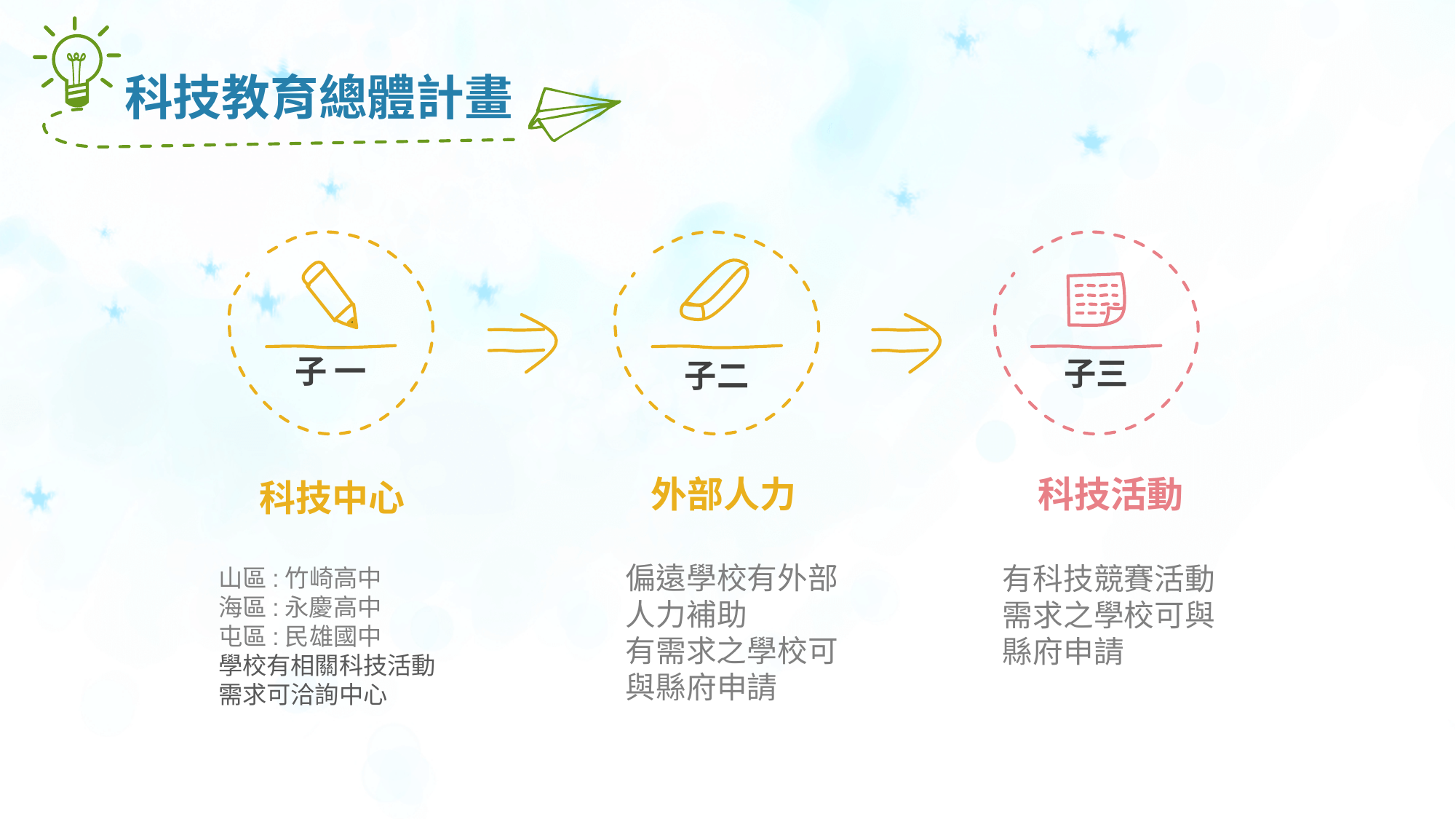

科技教育總體計畫

子 一

子三
子二
科技活動
有科技競賽活動需求之學校可與縣府申請
外部人力
偏遠學校有外部人力補助
有需求之學校可與縣府申請
科技中心
山區:竹崎高中
海區:永慶高中
屯區:民雄國中
學校有相關科技活動需求可洽詢中心